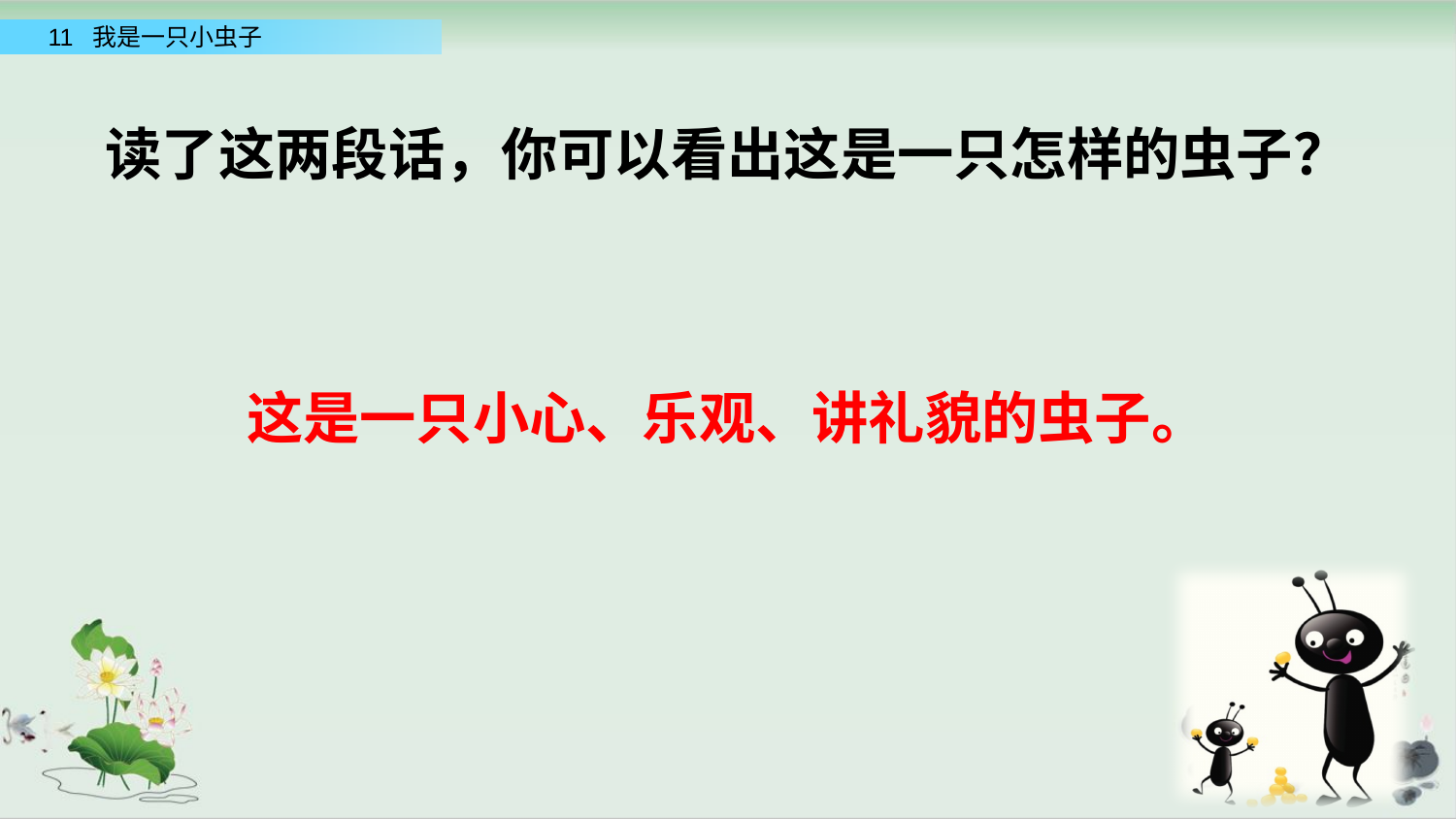

读了这两段话，你可以看出这是一只怎样的虫子？
这是一只小心、乐观、讲礼貌的虫子。